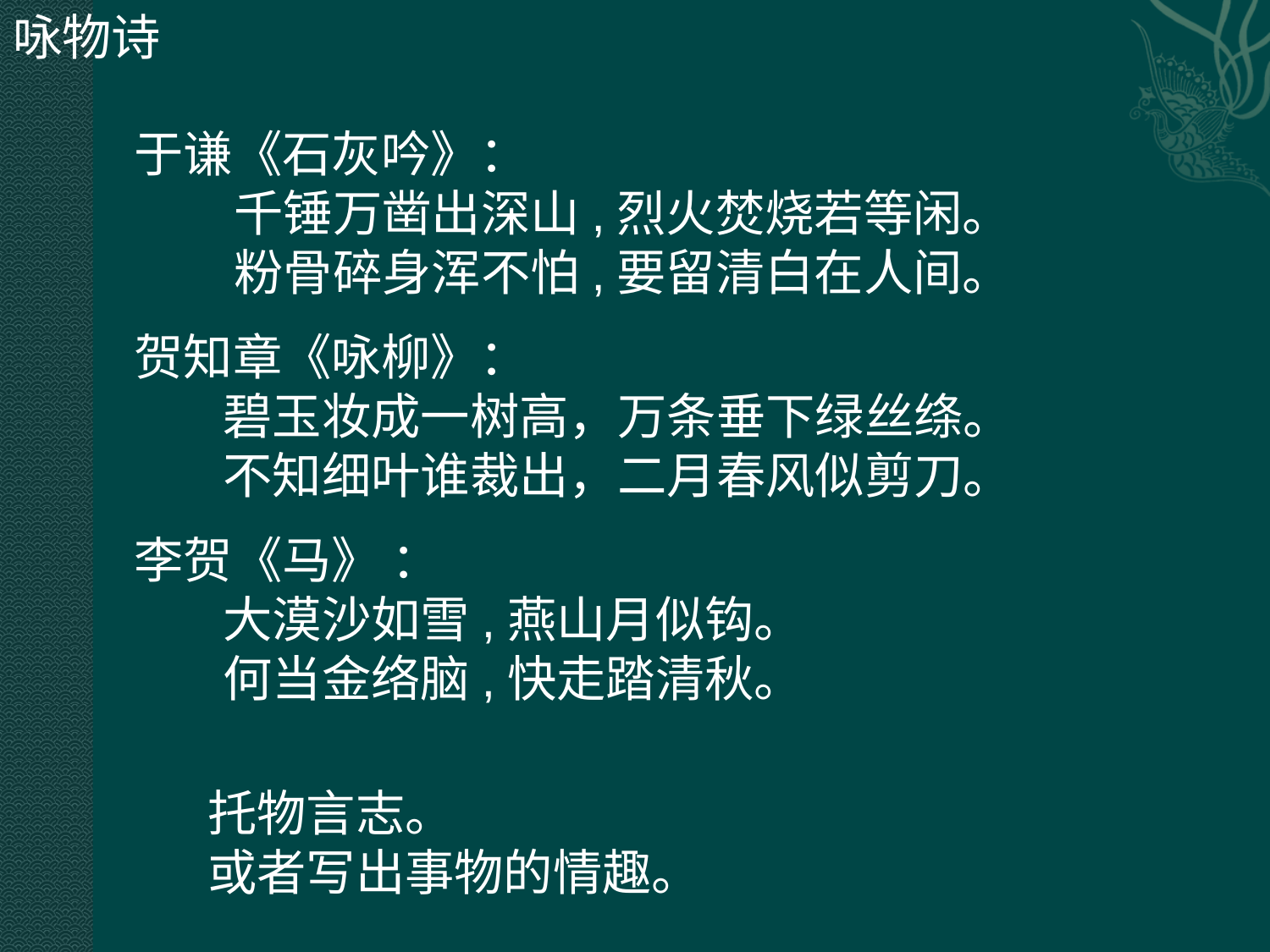

咏物诗
于谦《石灰吟》：
        千锤万凿出深山,烈火焚烧若等闲。
        粉骨碎身浑不怕,要留清白在人间。

贺知章《咏柳》：
       碧玉妆成一树高，万条垂下绿丝绦。
       不知细叶谁裁出，二月春风似剪刀。

李贺《马》 ：
       大漠沙如雪,燕山月似钩。
       何当金络脑,快走踏清秋。
托物言志。
或者写出事物的情趣。